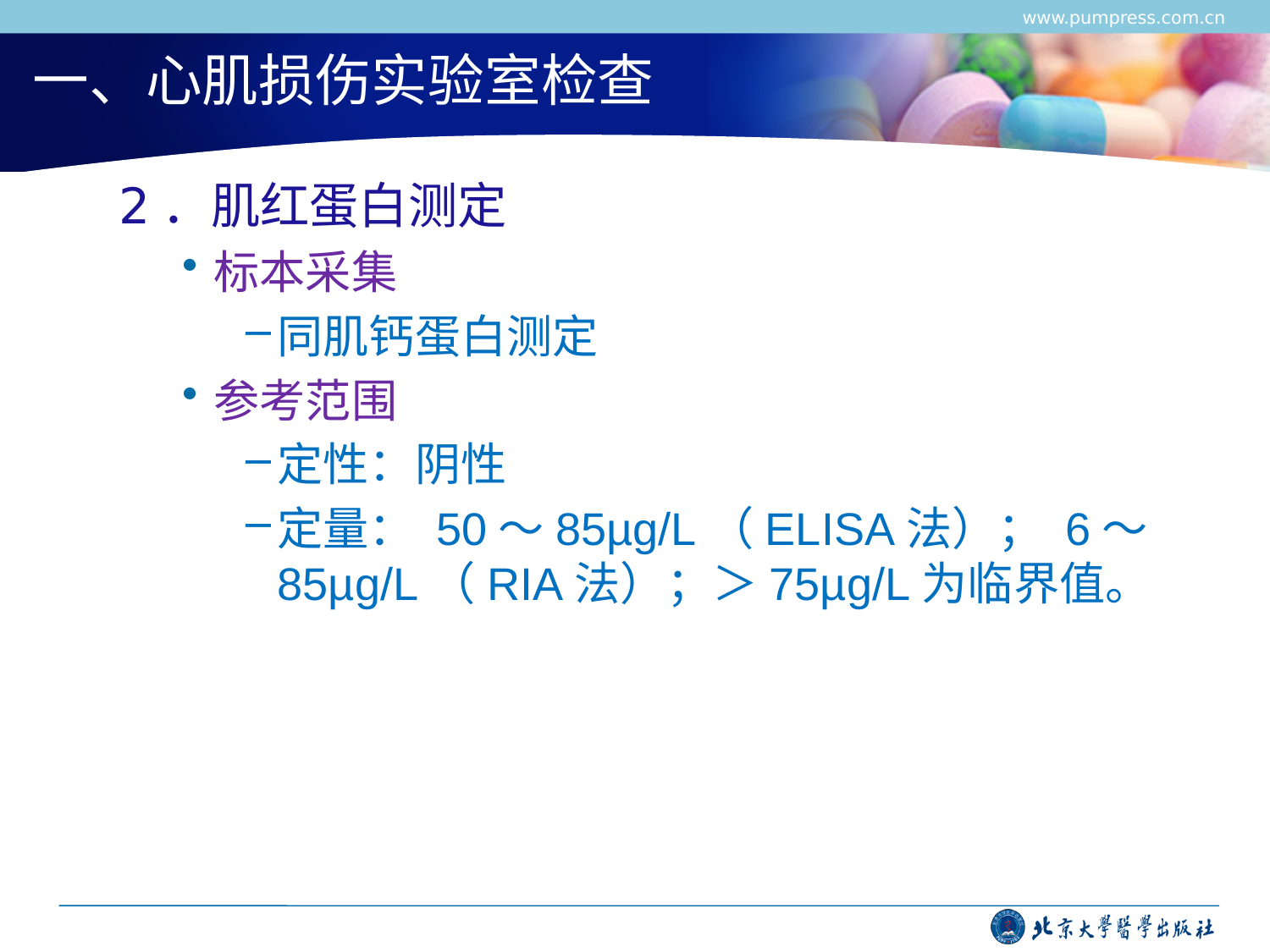

www.pumpress.com.cn
# 一、心肌损伤实验室检查
2．肌红蛋白测定
标本采集
同肌钙蛋白测定
参考范围
定性：阴性
定量： 50～85µg/L（ELISA法）； 6～85µg/L（RIA法）；＞75µg/L为临界值。